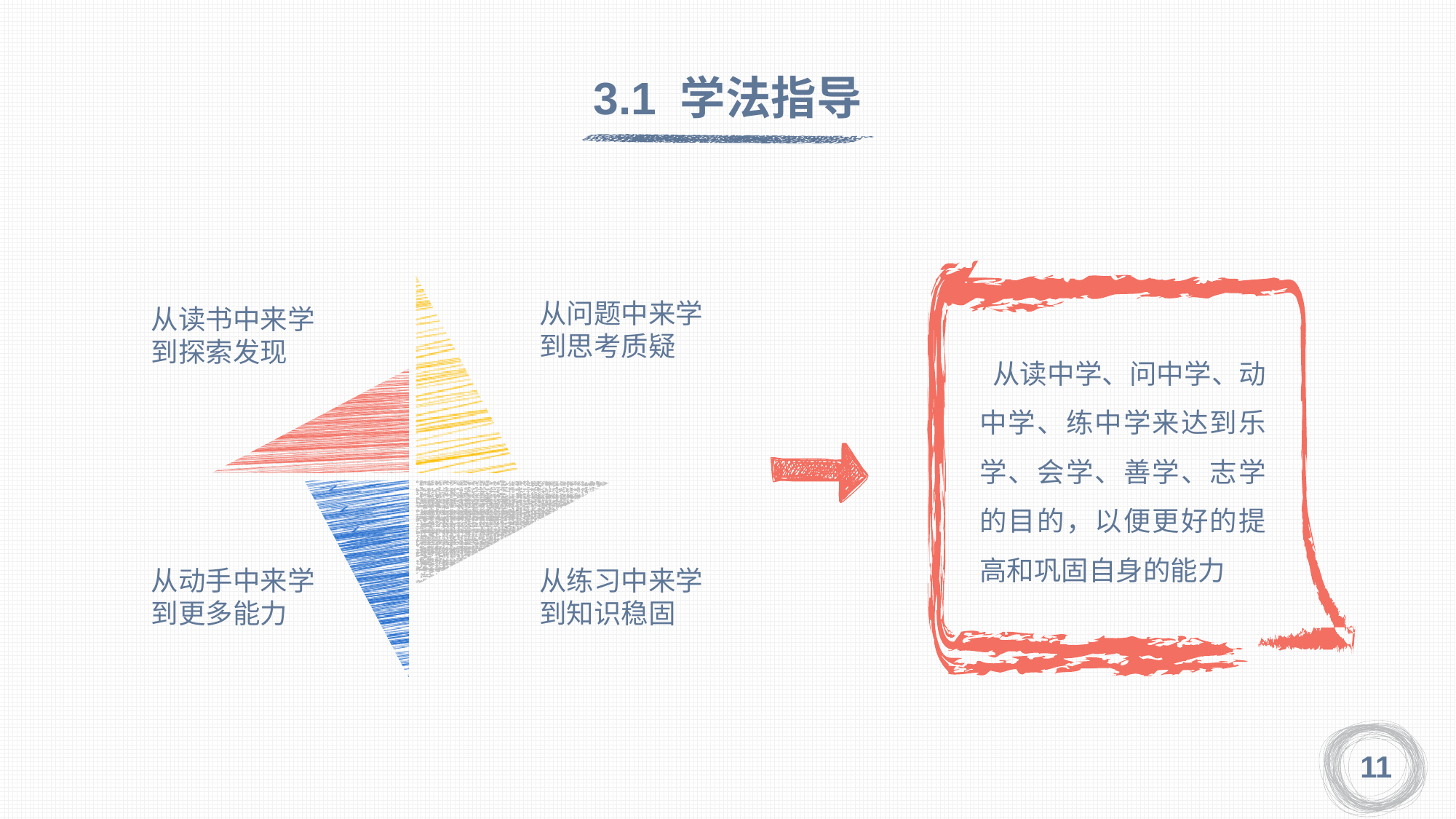

3.1 学法指导

 从读中学、问中学、动中学、练中学来达到乐学、会学、善学、志学的目的，以便更好的提高和巩固自身的能力

从问题中来学到思考质疑
从读书中来学到探索发现

从动手中来学到更多能力
从练习中来学到知识稳固

11